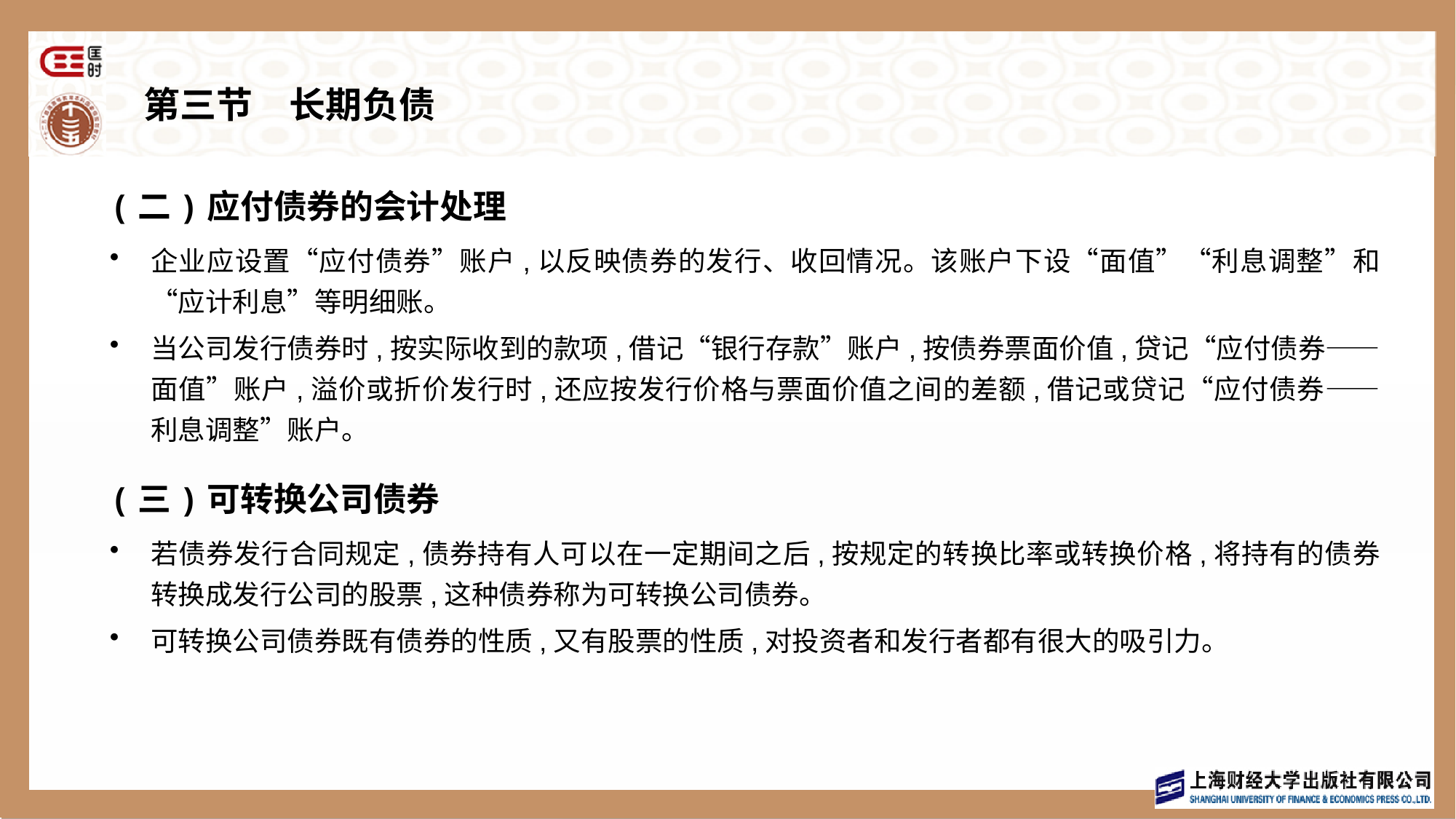

# 第三节　长期负债
(二)应付债券的会计处理
企业应设置“应付债券”账户,以反映债券的发行、收回情况。该账户下设“面值”“利息调整”和“应计利息”等明细账。
当公司发行债券时,按实际收到的款项,借记“银行存款”账户,按债券票面价值,贷记“应付债券——面值”账户,溢价或折价发行时,还应按发行价格与票面价值之间的差额,借记或贷记“应付债券——利息调整”账户。
(三)可转换公司债券
若债券发行合同规定,债券持有人可以在一定期间之后,按规定的转换比率或转换价格,将持有的债券转换成发行公司的股票,这种债券称为可转换公司债券。
可转换公司债券既有债券的性质,又有股票的性质,对投资者和发行者都有很大的吸引力。